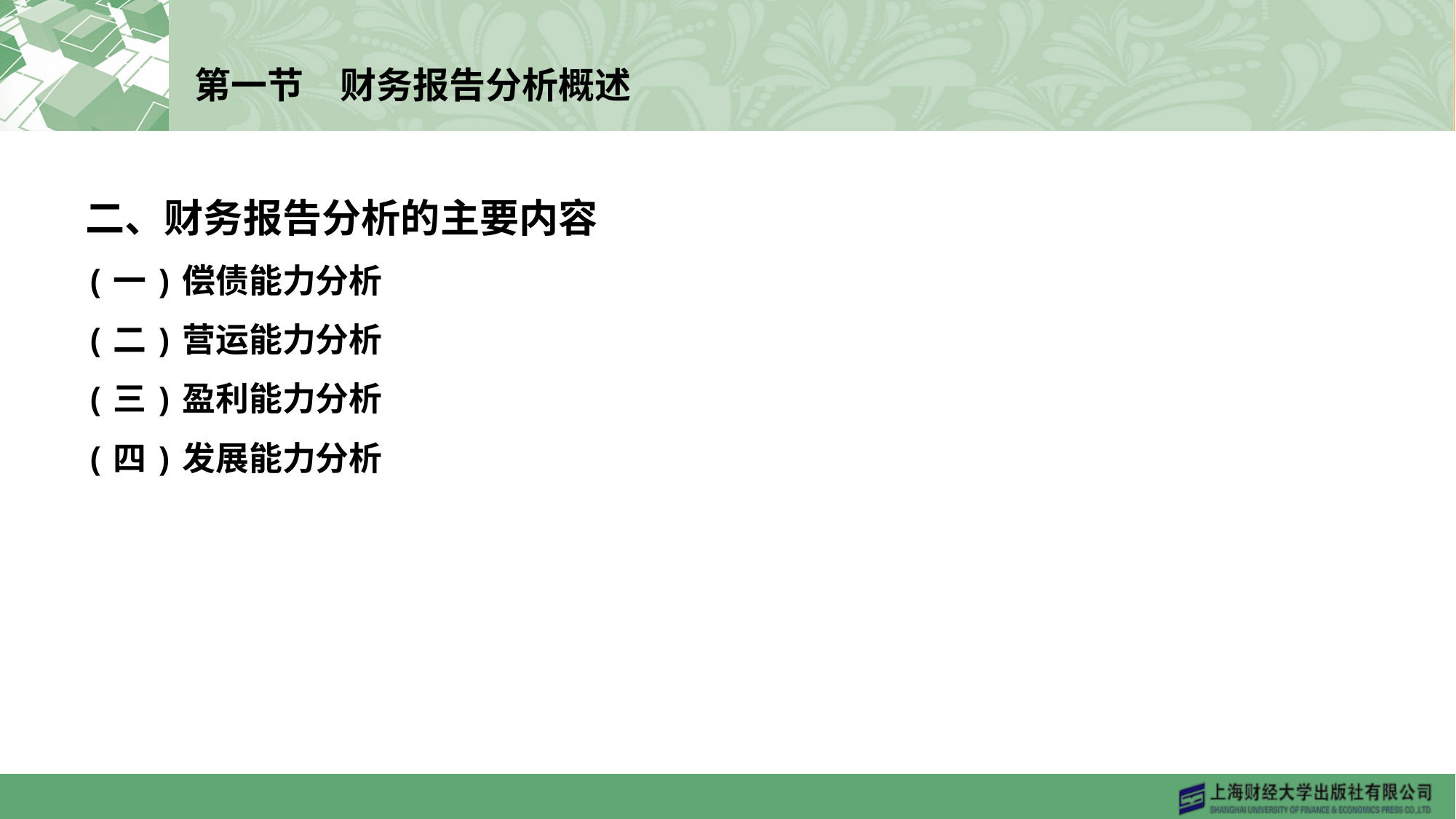

# 第一节　财务报告分析概述
二、财务报告分析的主要内容
(一)偿债能力分析
(二)营运能力分析
(三)盈利能力分析
(四)发展能力分析